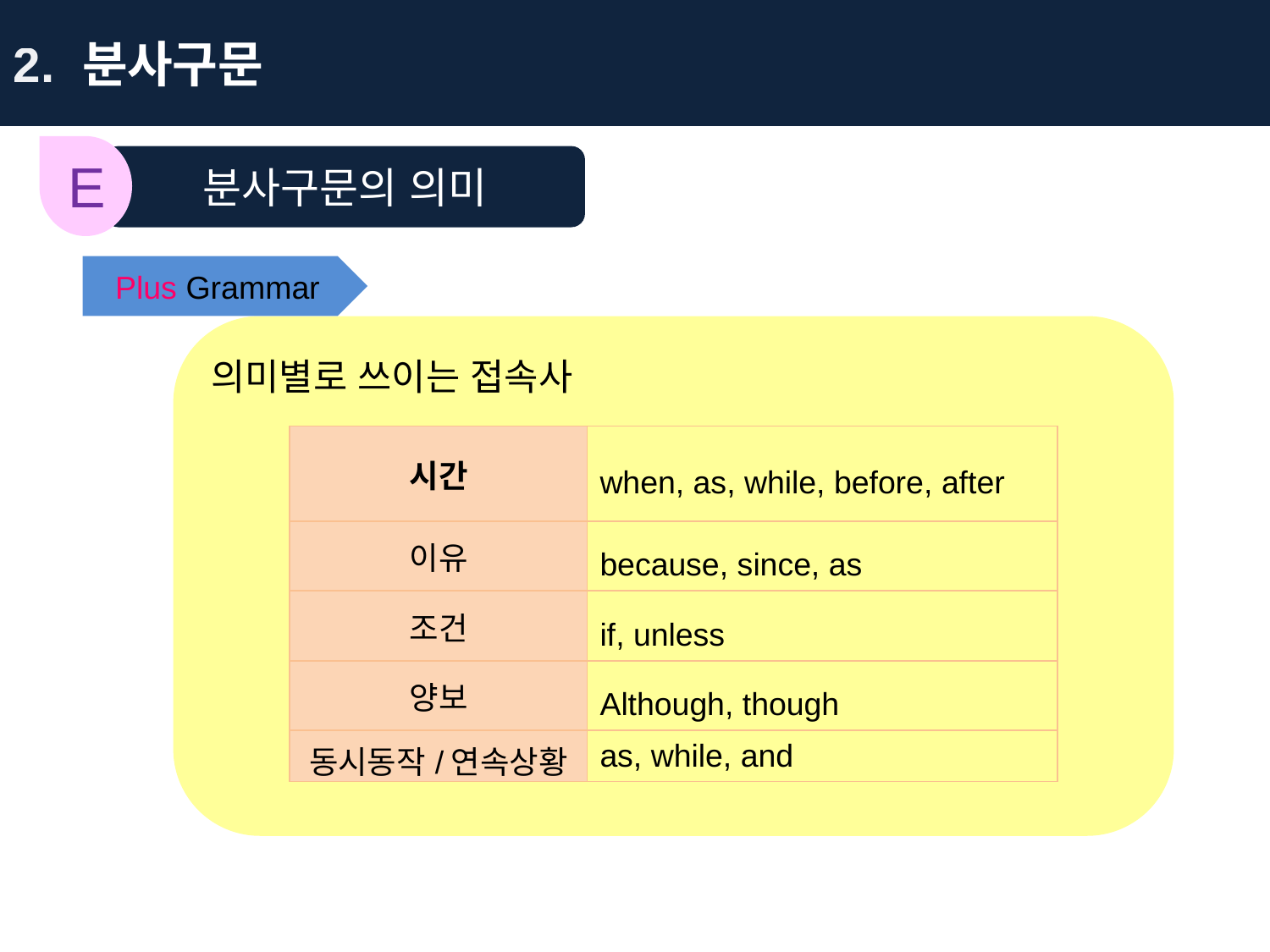

2. 분사구문

E
분사구문의 의미
Plus Grammar
의미별로 쓰이는 접속사

| 시간 | when, as, while, before, after |
| --- | --- |
| 이유 | because, since, as |
| 조건 | if, unless |
| 양보 | Although, though |
| 동시동작/연속상황 | as, while, and |